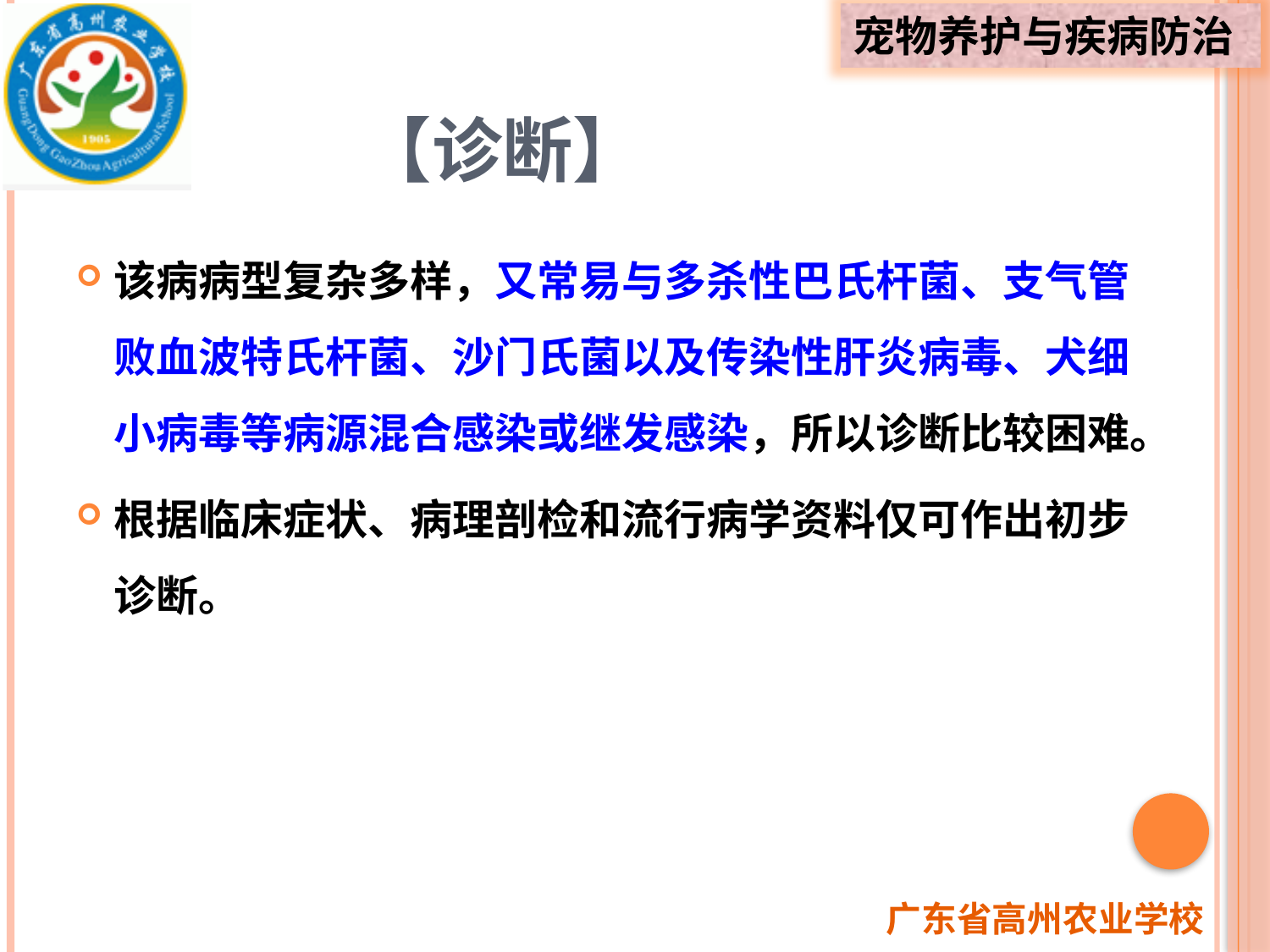

# 【诊断】
该病病型复杂多样，又常易与多杀性巴氏杆菌、支气管败血波特氏杆菌、沙门氏菌以及传染性肝炎病毒、犬细小病毒等病源混合感染或继发感染，所以诊断比较困难。
根据临床症状、病理剖检和流行病学资料仅可作出初步诊断。